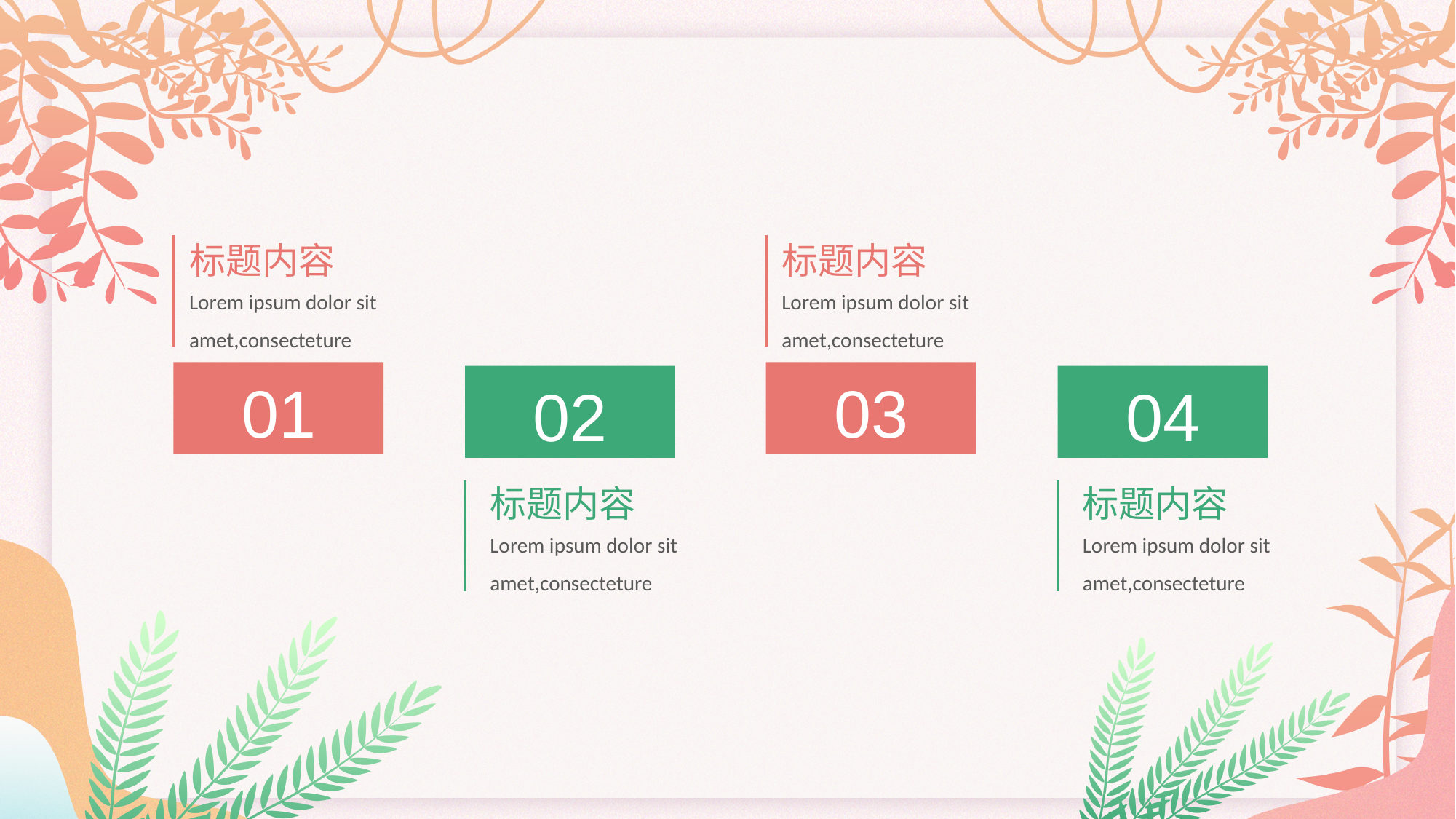

标题内容
Lorem ipsum dolor sit amet,consecteture
标题内容
Lorem ipsum dolor sit amet,consecteture

03

01

04
标题内容
Lorem ipsum dolor sit amet,consecteture
02
标题内容
Lorem ipsum dolor sit amet,consecteture